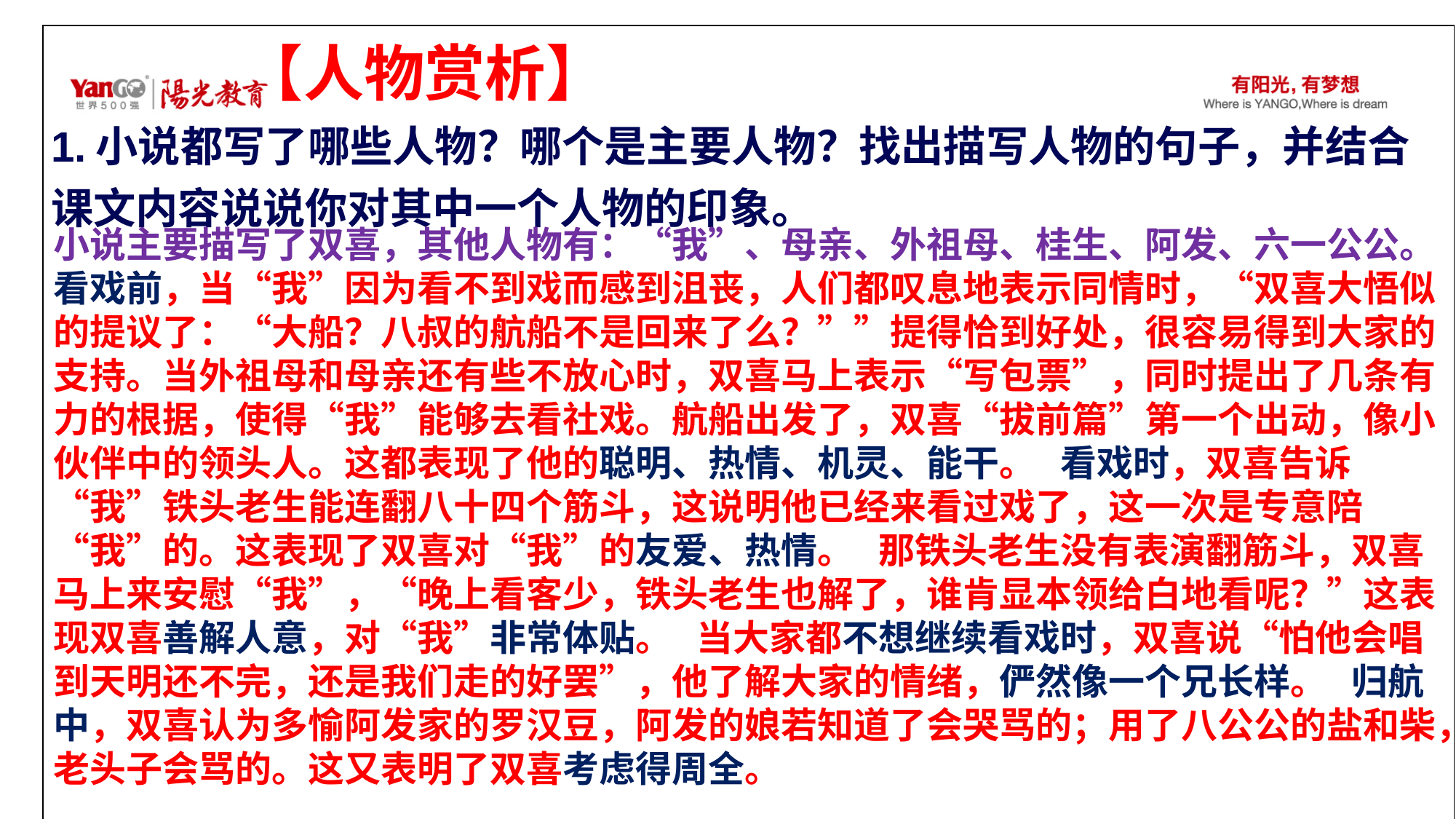

| 【人物赏析】 1.小说都写了哪些人物？哪个是主要人物？找出描写人物的句子，并结合课文内容说说你对其中一个人物的印象。 |
| --- |
小说主要描写了双喜，其他人物有：“我”、母亲、外祖母、桂生、阿发、六一公公。
看戏前，当“我”因为看不到戏而感到沮丧，人们都叹息地表示同情时，“双喜大悟似的提议了：“大船？八叔的航船不是回来了么？””提得恰到好处，很容易得到大家的支持。当外祖母和母亲还有些不放心时，双喜马上表示“写包票”，同时提出了几条有力的根据，使得“我”能够去看社戏。航船出发了，双喜“拔前篇”第一个出动，像小伙伴中的领头人。这都表现了他的聪明、热情、机灵、能干。   看戏时，双喜告诉“我”铁头老生能连翻八十四个筋斗，这说明他已经来看过戏了，这一次是专意陪“我”的。这表现了双喜对“我”的友爱、热情。   那铁头老生没有表演翻筋斗，双喜马上来安慰“我”，“晚上看客少，铁头老生也解了，谁肯显本领给白地看呢？”这表现双喜善解人意，对“我”非常体贴。   当大家都不想继续看戏时，双喜说“怕他会唱到天明还不完，还是我们走的好罢”，他了解大家的情绪，俨然像一个兄长样。   归航中，双喜认为多愉阿发家的罗汉豆，阿发的娘若知道了会哭骂的；用了八公公的盐和柴，老头子会骂的。这又表明了双喜考虑得周全。